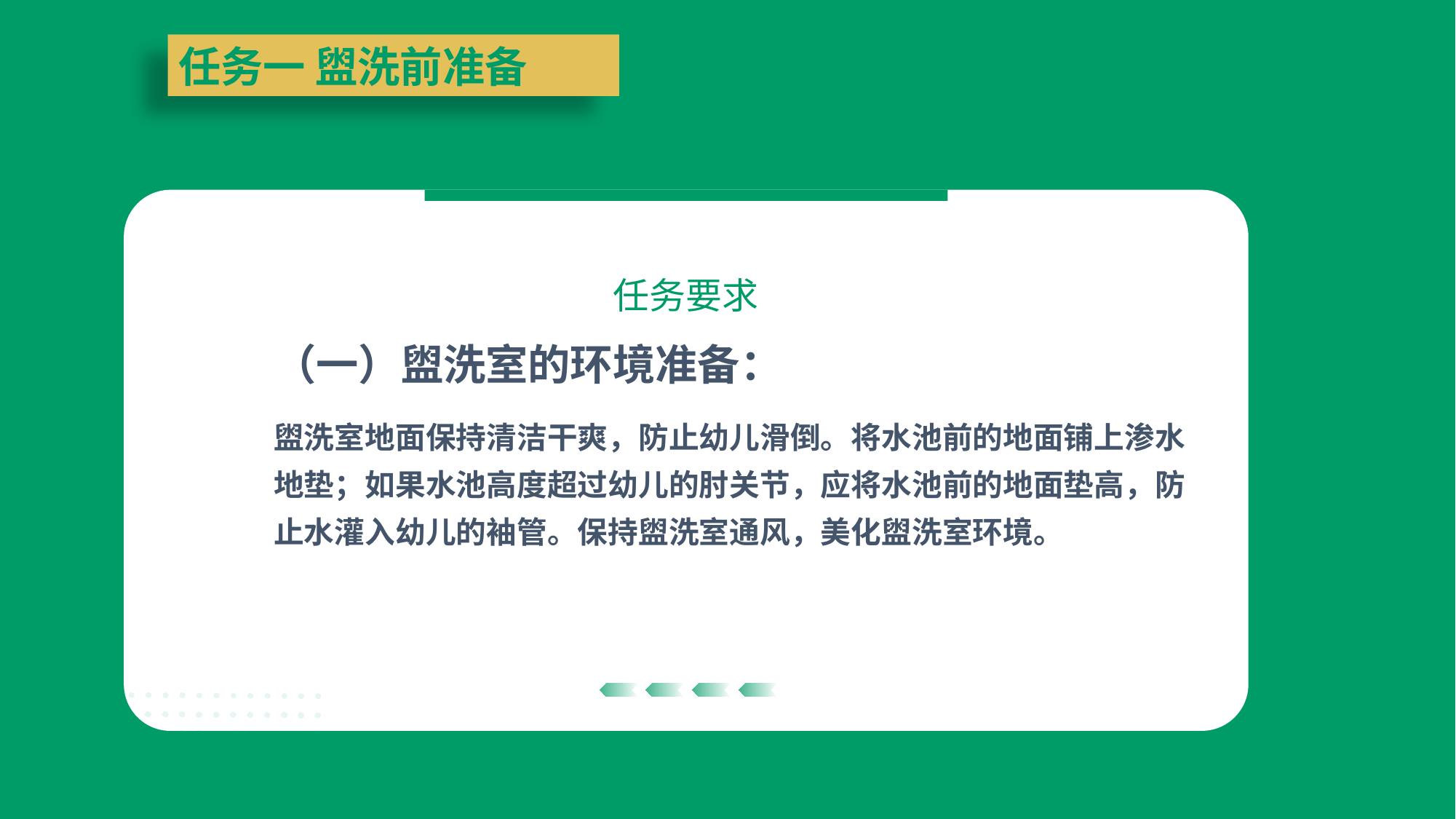

任务一 盥洗前准备

任务要求
（一）盥洗室的环境准备：
盥洗室地面保持清洁干爽，防止幼儿滑倒。将水池前的地面铺上渗水地垫；如果水池高度超过幼儿的肘关节，应将水池前的地面垫高，防止水灌入幼儿的袖管。保持盥洗室通风，美化盥洗室环境。